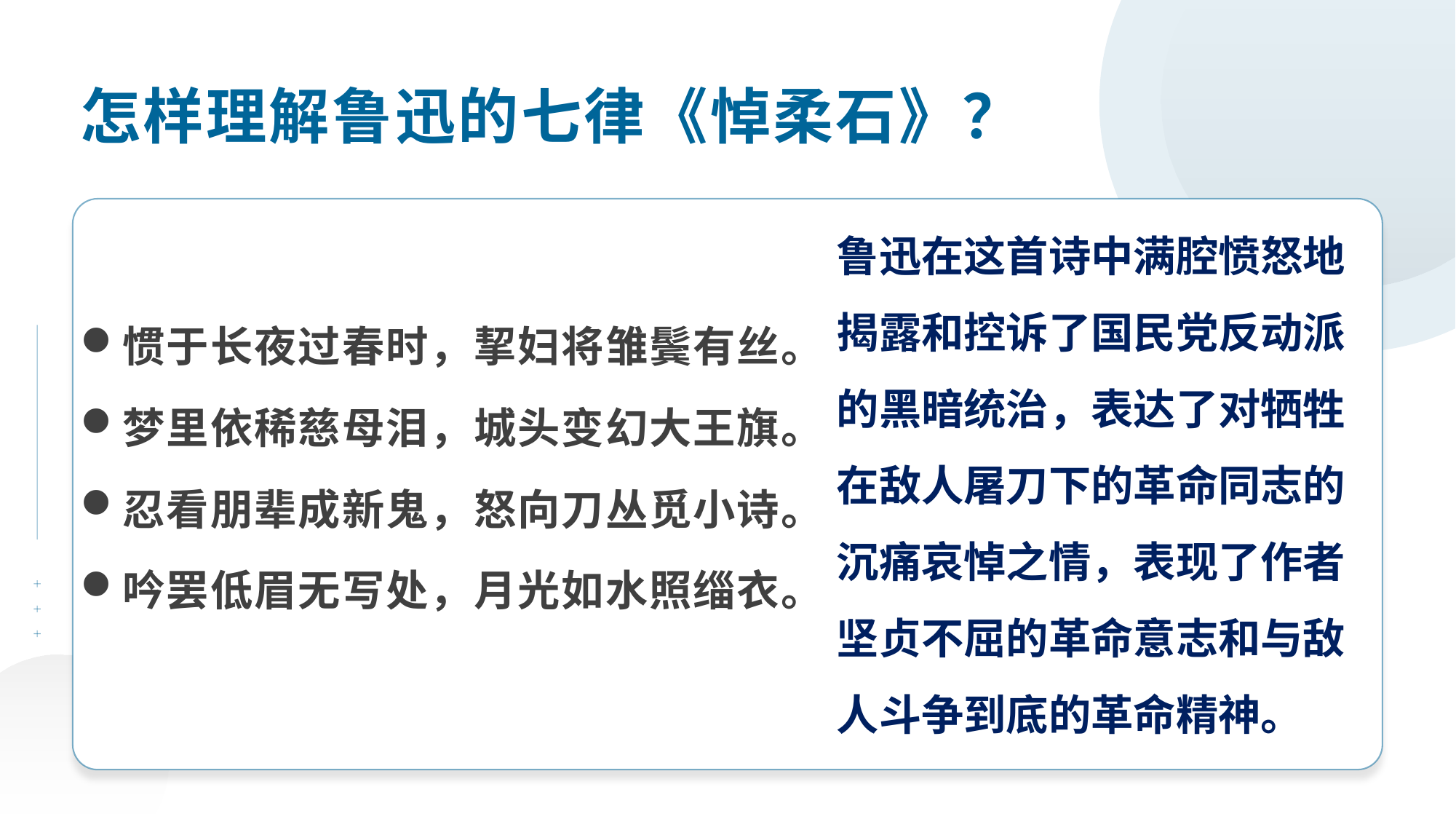

怎样理解鲁迅的七律《悼柔石》？

鲁迅在这首诗中满腔愤怒地揭露和控诉了国民党反动派的黑暗统治，表达了对牺牲在敌人屠刀下的革命同志的沉痛哀悼之情，表现了作者坚贞不屈的革命意志和与敌人斗争到底的革命精神。
惯于长夜过春时，挈妇将雏鬓有丝。
梦里依稀慈母泪，城头变幻大王旗。
忍看朋辈成新鬼，怒向刀丛觅小诗。
吟罢低眉无写处，月光如水照缁衣。